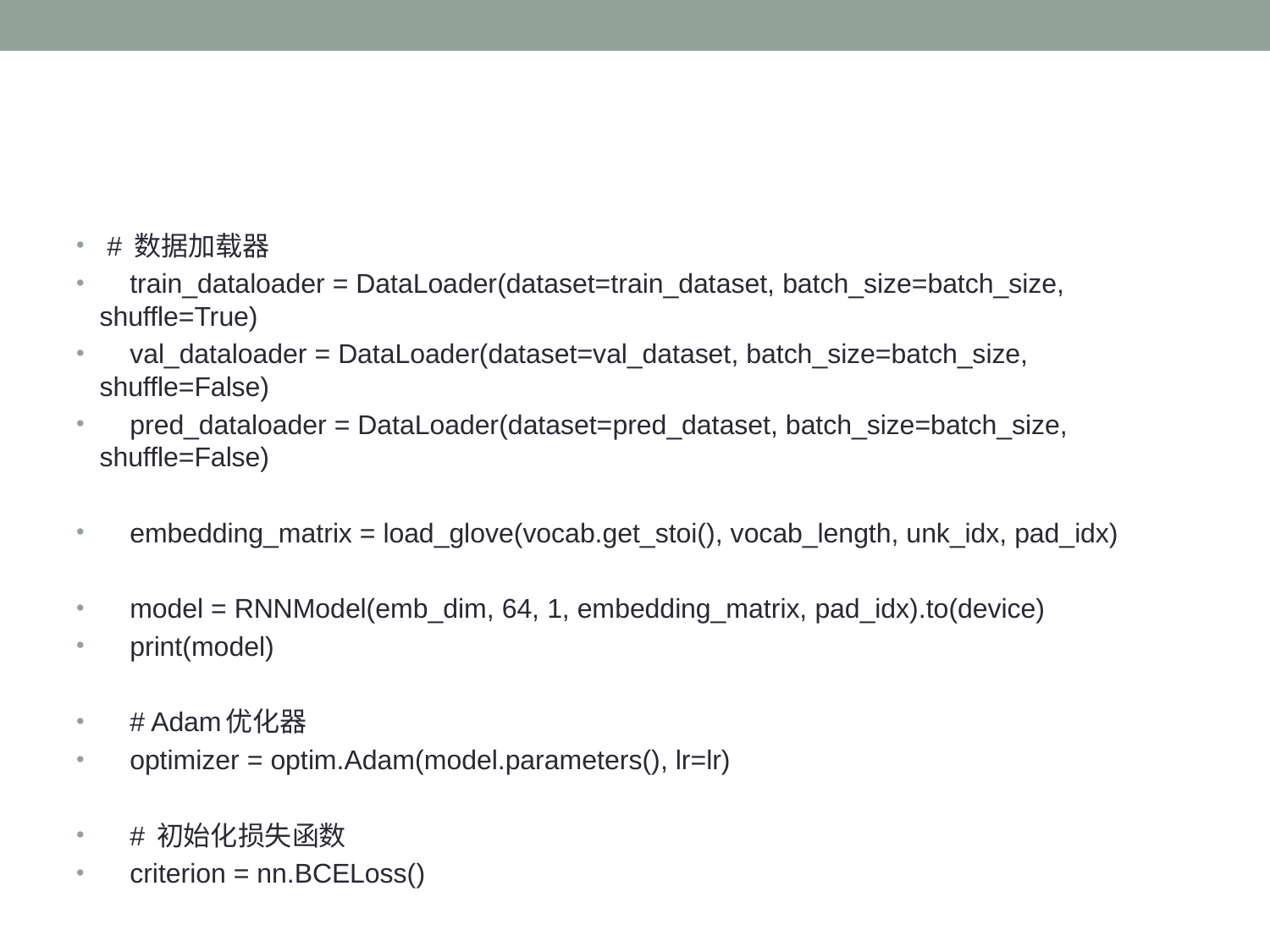

#
 # 数据加载器
    train_dataloader = DataLoader(dataset=train_dataset, batch_size=batch_size, shuffle=True)
    val_dataloader = DataLoader(dataset=val_dataset, batch_size=batch_size, shuffle=False)
    pred_dataloader = DataLoader(dataset=pred_dataset, batch_size=batch_size, shuffle=False)

    embedding_matrix = load_glove(vocab.get_stoi(), vocab_length, unk_idx, pad_idx)

    model = RNNModel(emb_dim, 64, 1, embedding_matrix, pad_idx).to(device)
    print(model)

    # Adam优化器
    optimizer = optim.Adam(model.parameters(), lr=lr)

    # 初始化损失函数
    criterion = nn.BCELoss()